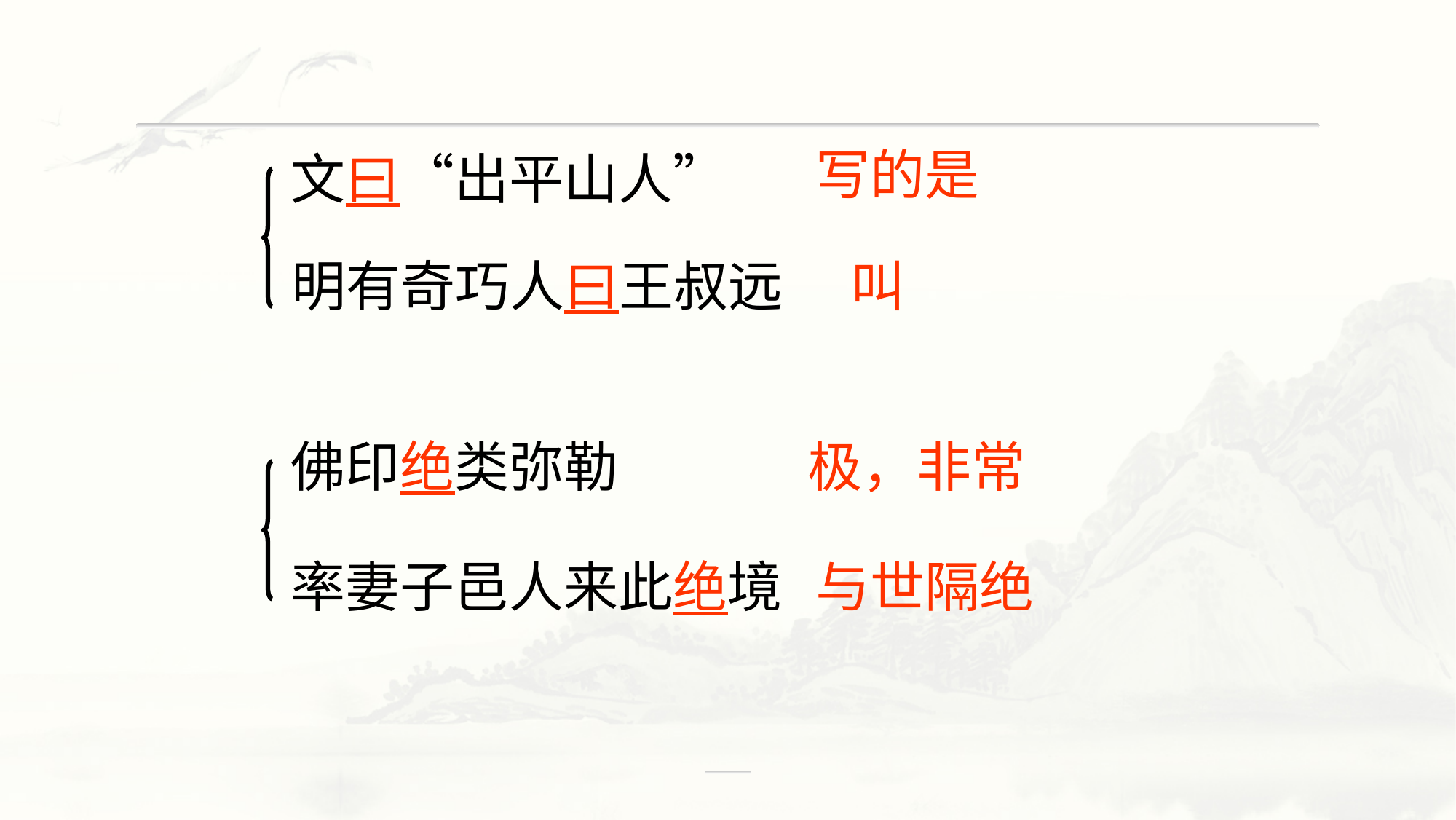

写的是
文曰“出平山人”

明有奇巧人曰王叔远
叫
佛印绝类弥勒
极，非常

率妻子邑人来此绝境
与世隔绝